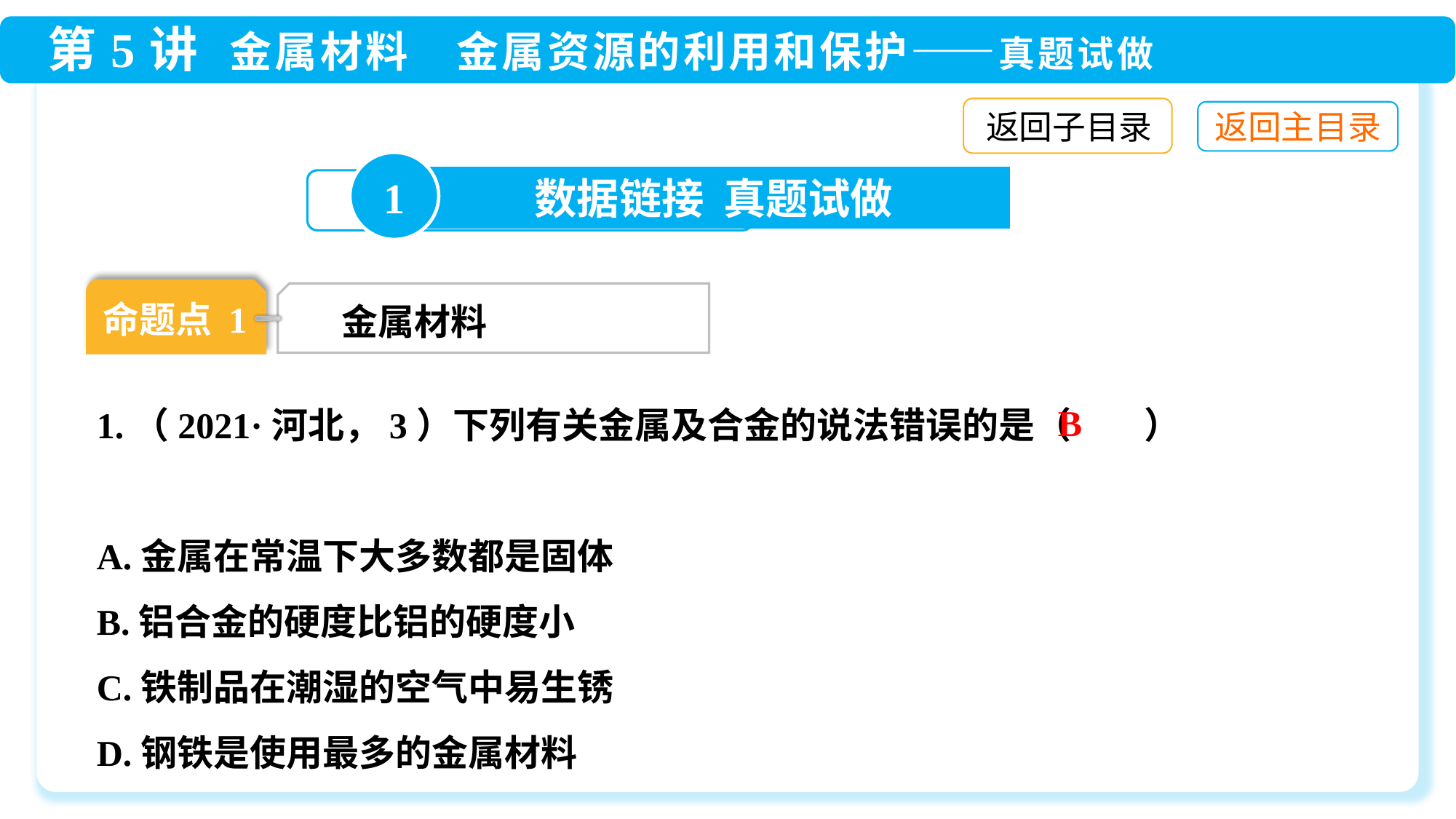

返回子目录

1
数据链接  真题试做

命题点 1
金属材料

B
1.（2021·河北，3）下列有关金属及合金的说法错误的是（　　）

A.金属在常温下大多数都是固体
B.铝合金的硬度比铝的硬度小
C.铁制品在潮湿的空气中易生锈
D.钢铁是使用最多的金属材料